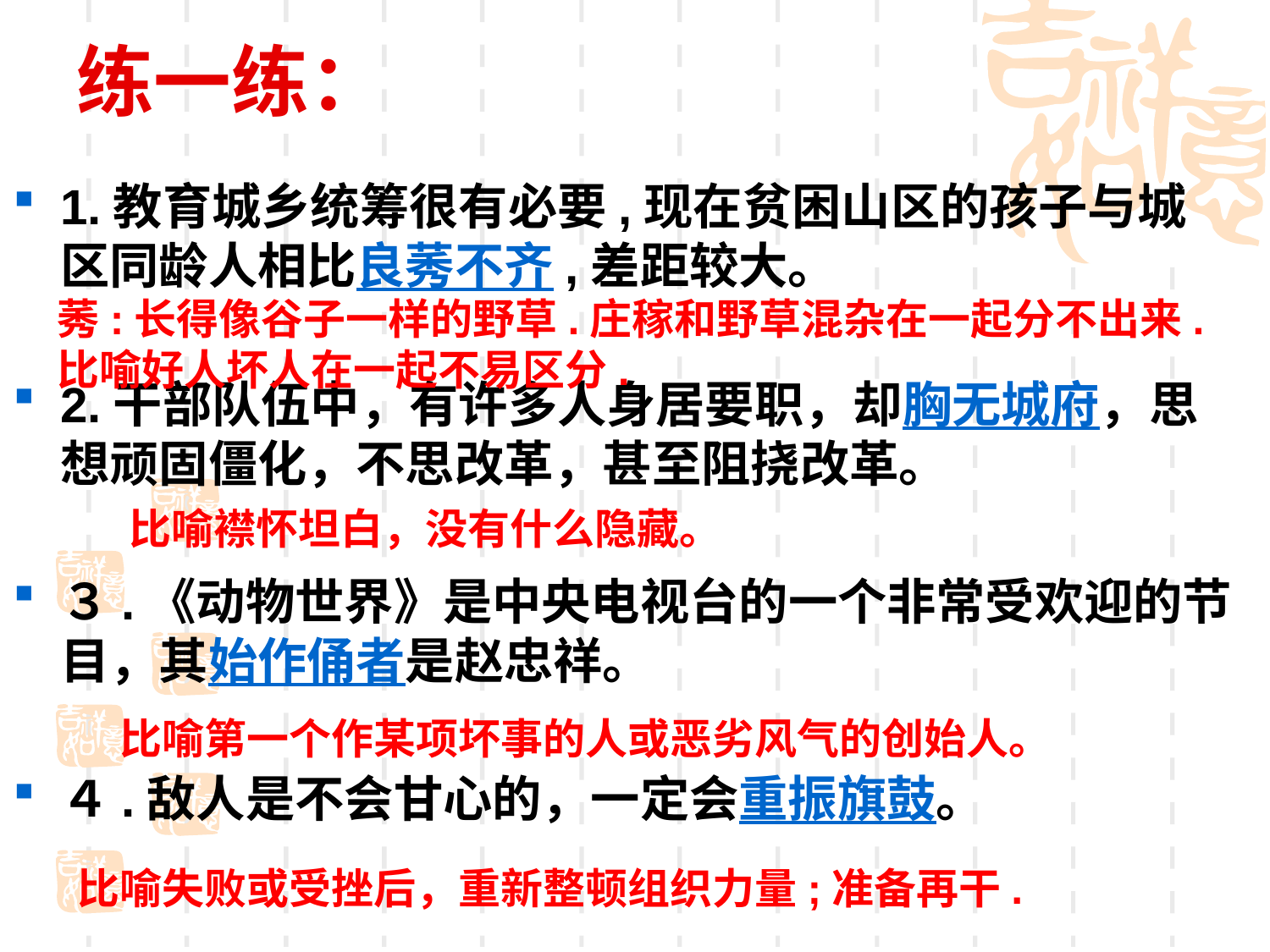

# 练一练：

1.教育城乡统筹很有必要,现在贫困山区的孩子与城区同龄人相比良莠不齐,差距较大。

2.干部队伍中，有许多人身居要职，却胸无城府，思想顽固僵化，不思改革，甚至阻挠改革。

３.《动物世界》是中央电视台的一个非常受欢迎的节目，其始作俑者是赵忠祥。

４.敌人是不会甘心的，一定会重振旗鼓。

莠:长得像谷子一样的野草.庄稼和野草混杂在一起分不出来.比喻好人坏人在一起不易区分.
比喻襟怀坦白，没有什么隐藏。
比喻第一个作某项坏事的人或恶劣风气的创始人。
比喻失败或受挫后，重新整顿组织力量;准备再干.